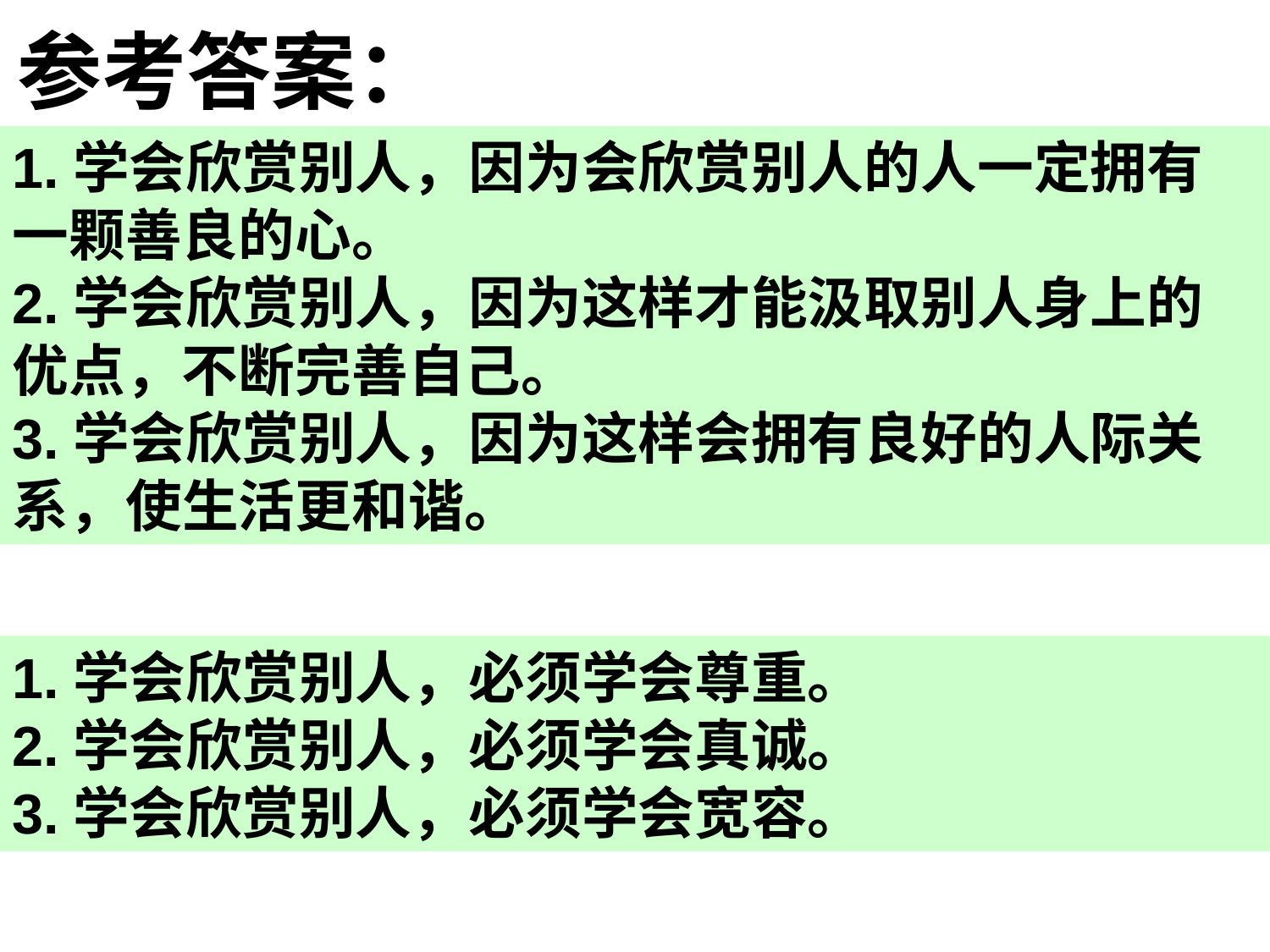

参考答案：

1.学会欣赏别人，因为会欣赏别人的人一定拥有一颗善良的心。
2.学会欣赏别人，因为这样才能汲取别人身上的优点，不断完善自己。
3.学会欣赏别人，因为这样会拥有良好的人际关系，使生活更和谐。

1.学会欣赏别人，必须学会尊重。
2.学会欣赏别人，必须学会真诚。
3.学会欣赏别人，必须学会宽容。